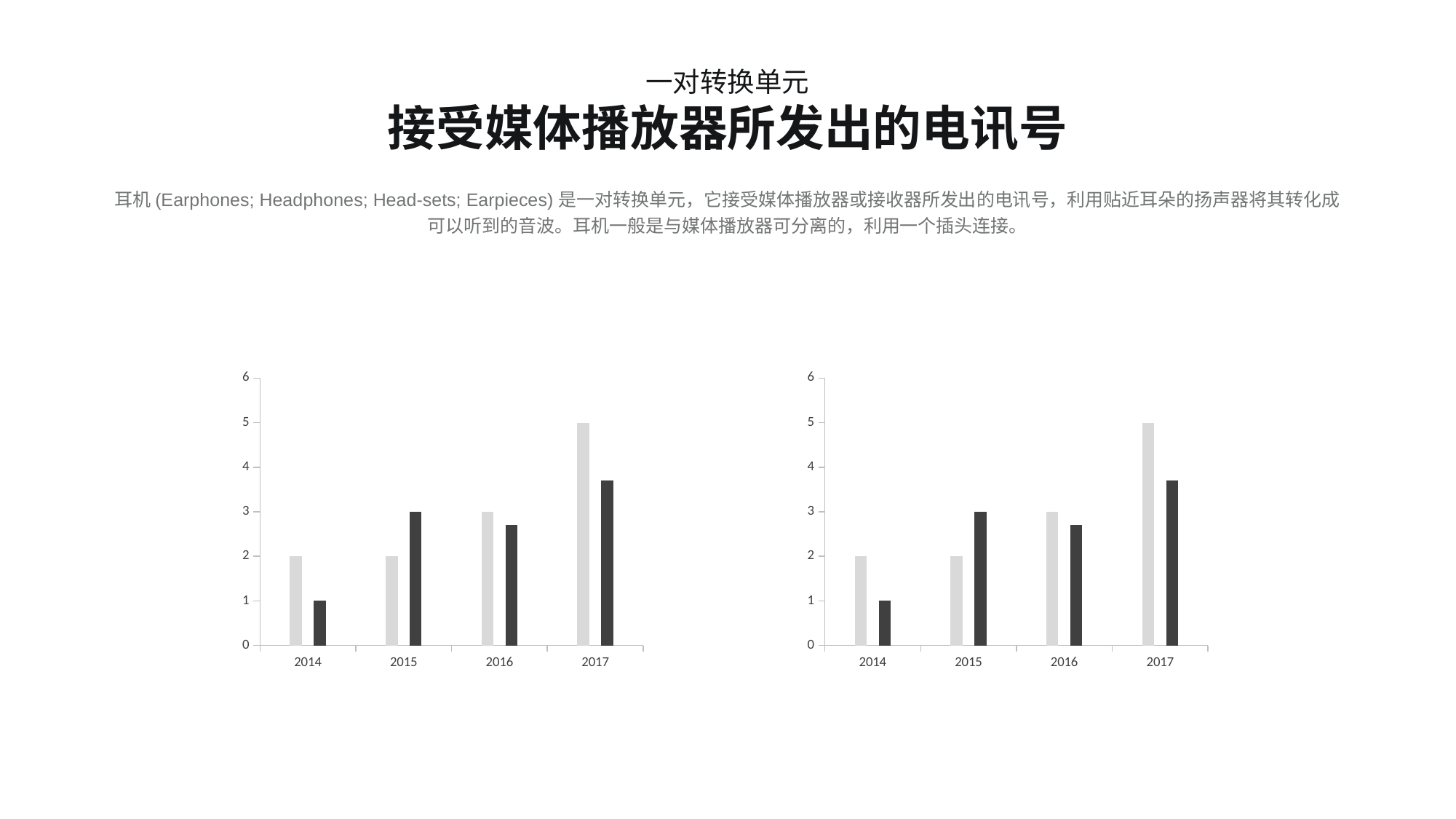

一对转换单元
接受媒体播放器所发出的电讯号
耳机(Earphones; Headphones; Head-sets; Earpieces)是一对转换单元，它接受媒体播放器或接收器所发出的电讯号，利用贴近耳朵的扬声器将其转化成可以听到的音波。耳机一般是与媒体播放器可分离的，利用一个插头连接。

### Chart

| Category | Series 3 | series 4 |
|---|---|---|
| 2014 | 2.0 | 1.0 |
| 2015 | 2.0 | 3.0 |
| 2016 | 3.0 | 2.7 |
| 2017 | 5.0 | 3.7 |

### Chart

| Category | Series 3 | series 4 |
|---|---|---|
| 2014 | 2.0 | 1.0 |
| 2015 | 2.0 | 3.0 |
| 2016 | 3.0 | 2.7 |
| 2017 | 5.0 | 3.7 |